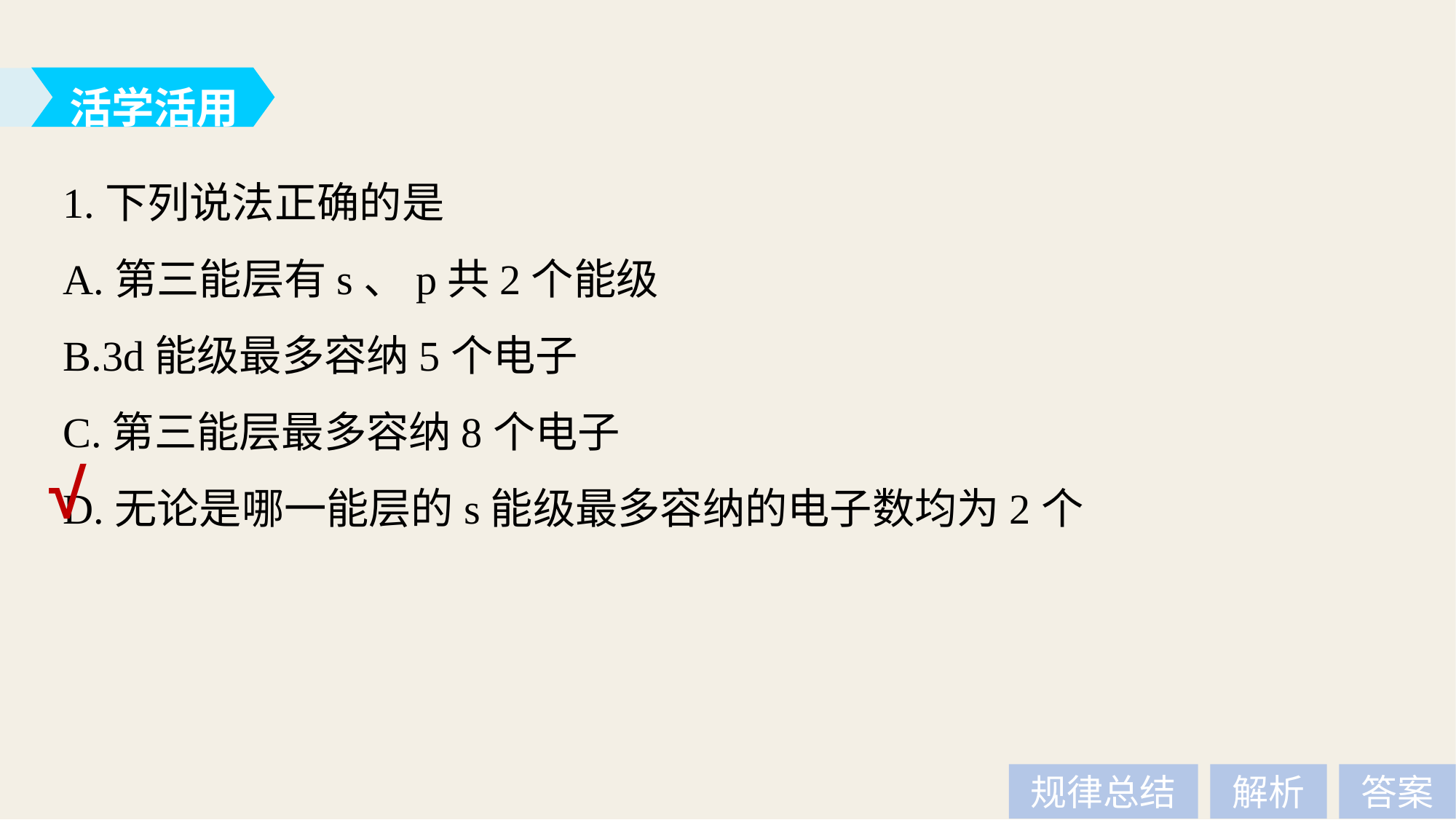

活学活用

1.下列说法正确的是
A.第三能层有s、p共2个能级
B.3d能级最多容纳5个电子
C.第三能层最多容纳8个电子
D.无论是哪一能层的s能级最多容纳的电子数均为2个
√
规律总结
解析
答案